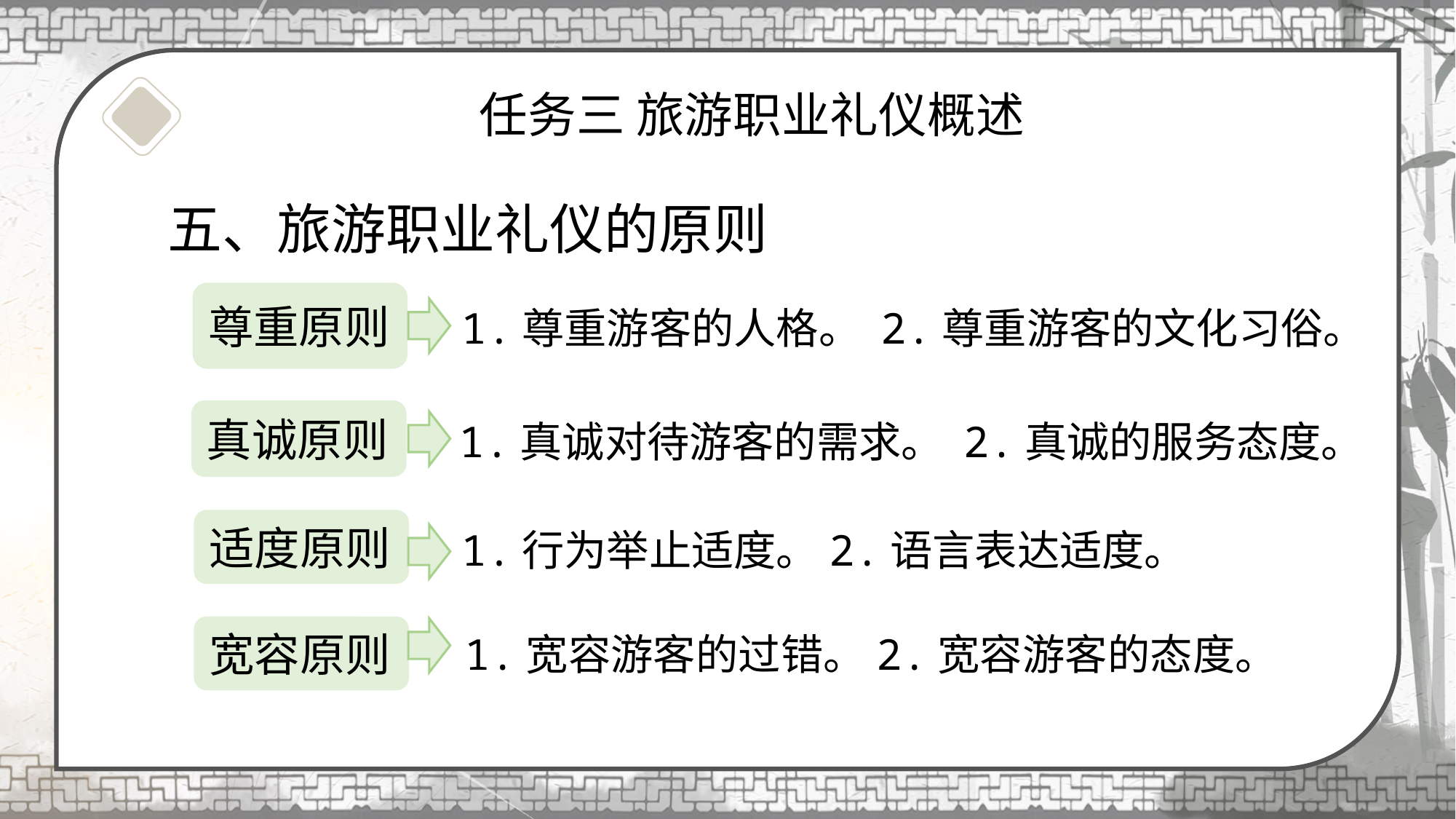

# 任务三 旅游职业礼仪概述
五、旅游职业礼仪的原则
尊重原则
1.尊重游客的人格。 2.尊重游客的文化习俗。

真诚原则
 1.真诚对待游客的需求。 2.真诚的服务态度。

适度原则
1.行为举止适度。2.语言表达适度。

宽容原则

1.宽容游客的过错。2.宽容游客的态度。